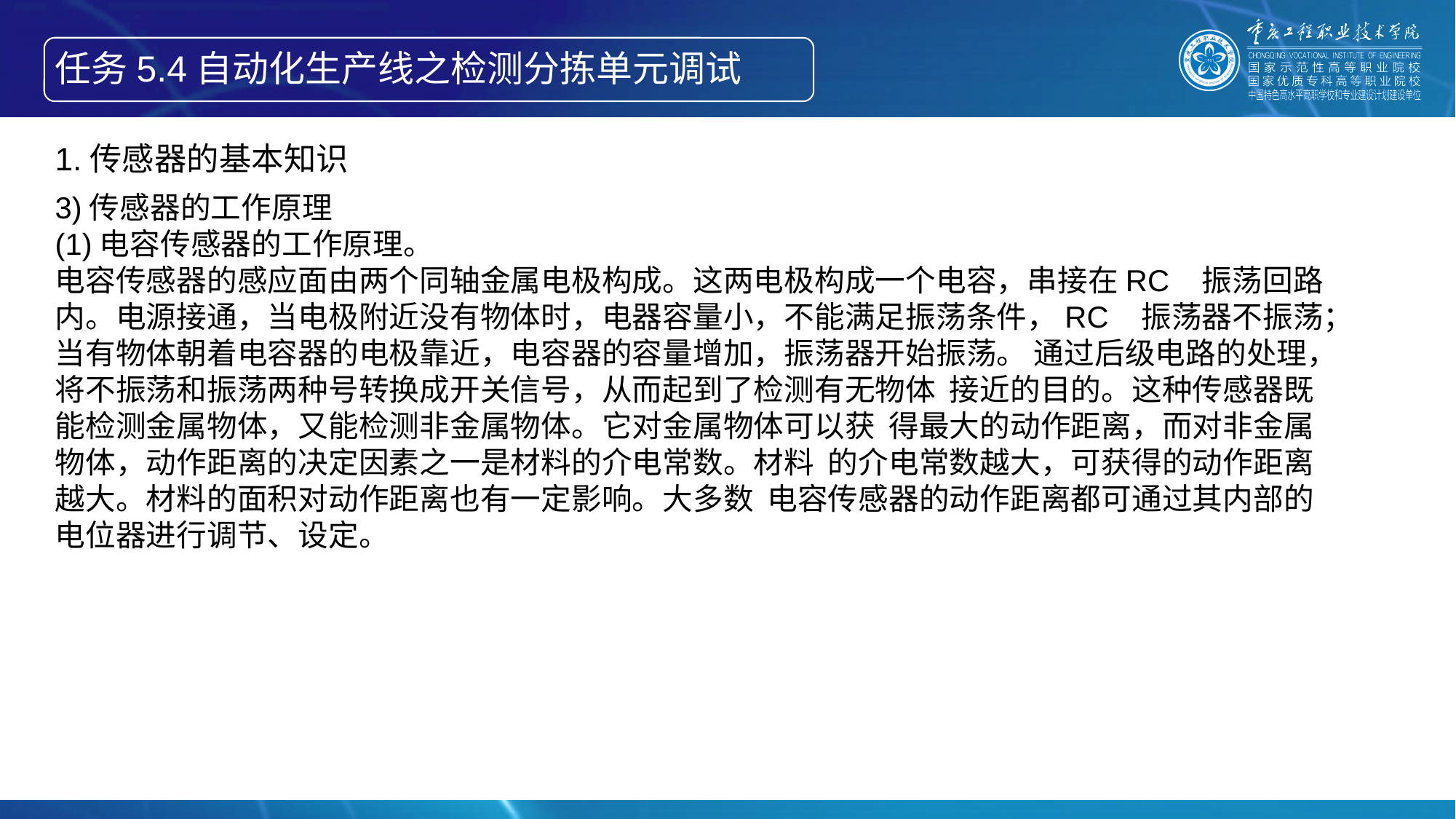

任务5.4自动化生产线之检测分拣单元调试
1.传感器的基本知识
3)传感器的工作原理
(1)电容传感器的工作原理。
电容传感器的感应面由两个同轴金属电极构成。这两电极构成一个电容，串接在RC   振荡回路内。电源接通，当电极附近没有物体时，电器容量小，不能满足振荡条件，RC   振荡器不振荡；当有物体朝着电容器的电极靠近，电容器的容量增加，振荡器开始振荡。 通过后级电路的处理，将不振荡和振荡两种号转换成开关信号，从而起到了检测有无物体  接近的目的。这种传感器既能检测金属物体，又能检测非金属物体。它对金属物体可以获  得最大的动作距离，而对非金属物体，动作距离的决定因素之一是材料的介电常数。材料  的介电常数越大，可获得的动作距离越大。材料的面积对动作距离也有一定影响。大多数  电容传感器的动作距离都可通过其内部的电位器进行调节、设定。